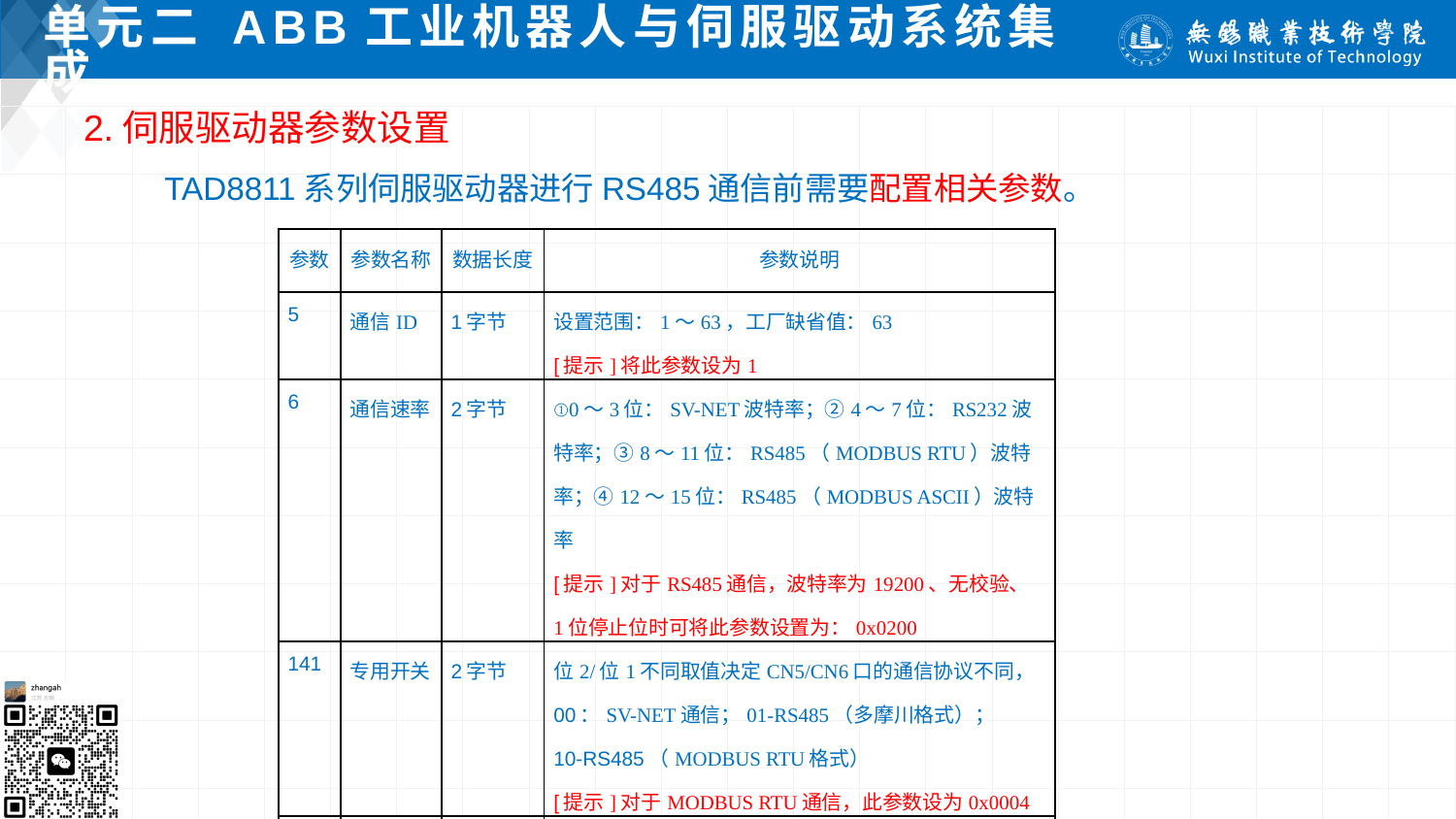

# 单元二 ABB工业机器人与伺服驱动系统集成
2.伺服驱动器参数设置
         TAD8811系列伺服驱动器进行RS485通信前需要配置相关参数。
| 参数 | 参数名称 | 数据长度 | 参数说明 |
| --- | --- | --- | --- |
| 5 | 通信ID | 1字节 | 设置范围：1～63，工厂缺省值：63 [提示]将此参数设为1 |
| 6 | 通信速率 | 2字节 | ①0～3位：SV-NET波特率；②4～7位：RS232波特率；③8～11位：RS485（MODBUS RTU）波特率；④12～15位：RS485（MODBUS ASCII）波特率 [提示]对于RS485通信，波特率为19200、无校验、1位停止位时可将此参数设置为：0x0200 |
| 141 | 专用开关 | 2字节 | 位2/位1不同取值决定CN5/CN6口的通信协议不同， 00：SV-NET通信；01-RS485（多摩川格式）； 10-RS485（MODBUS RTU格式） [提示]对于MODBUS RTU通信，此参数设为0x0004 |
| 17 | 参数保存 | 1字节 | 要使前面的参数设定后能够保存，需将此参数设定为1后再重启 |